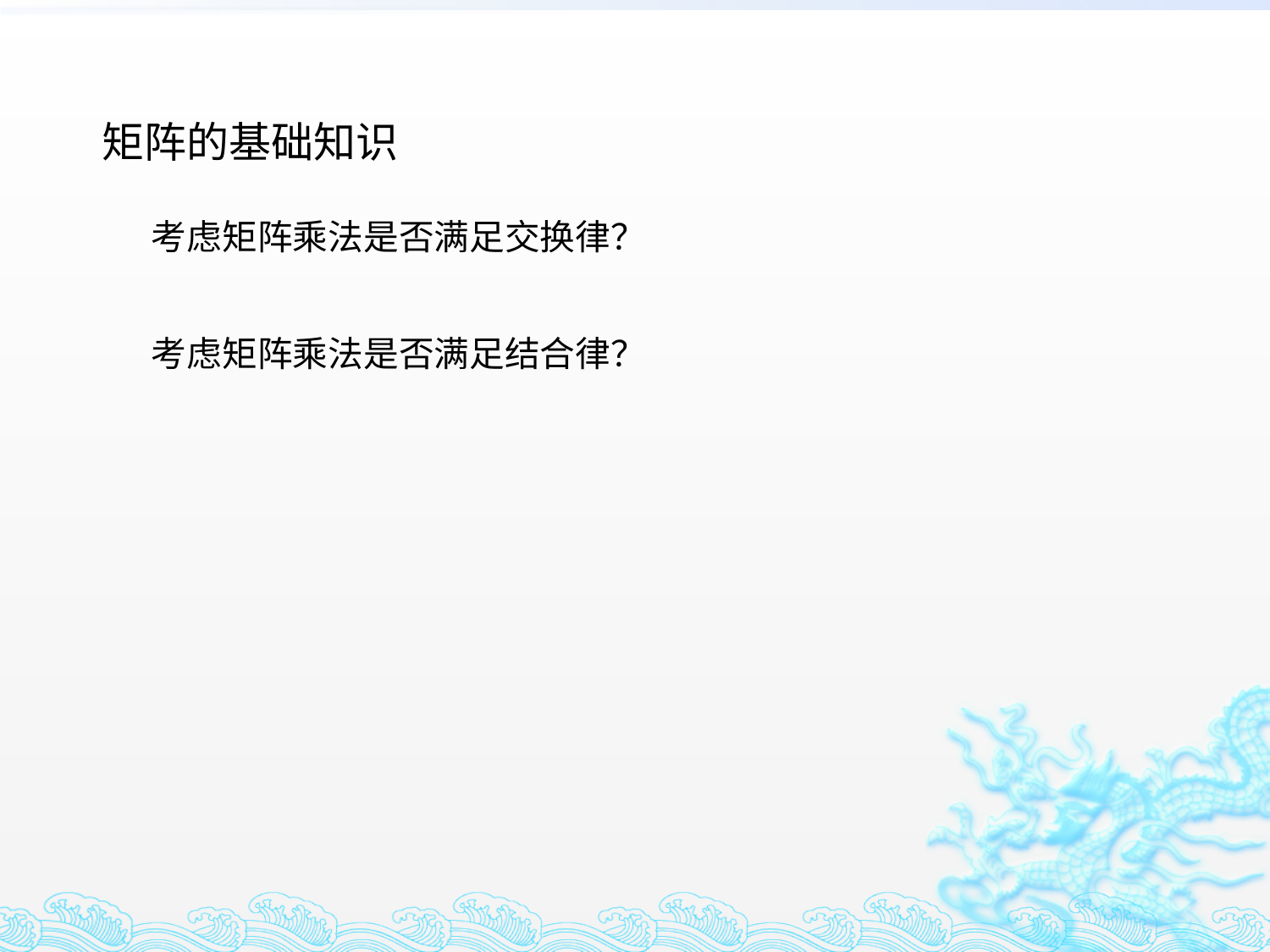

矩阵的基础知识
考虑矩阵乘法是否满足交换律？
考虑矩阵乘法是否满足结合律？